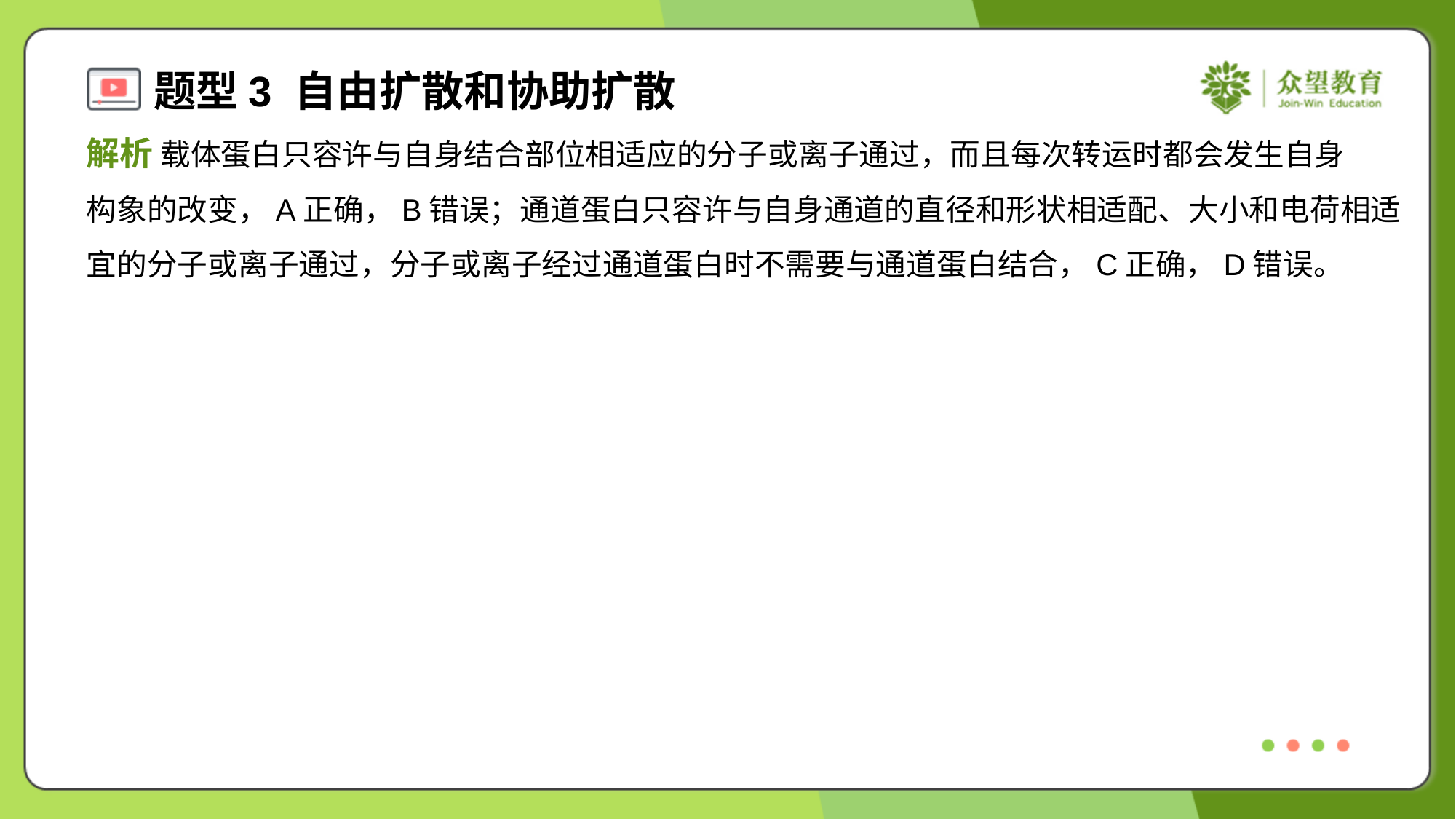

解析 载体蛋白只容许与自身结合部位相适应的分子或离子通过，而且每次转运时都会发生自身
构象的改变，A正确，B错误；通道蛋白只容许与自身通道的直径和形状相适配、大小和电荷相适
宜的分子或离子通过，分子或离子经过通道蛋白时不需要与通道蛋白结合，C正确，D错误。